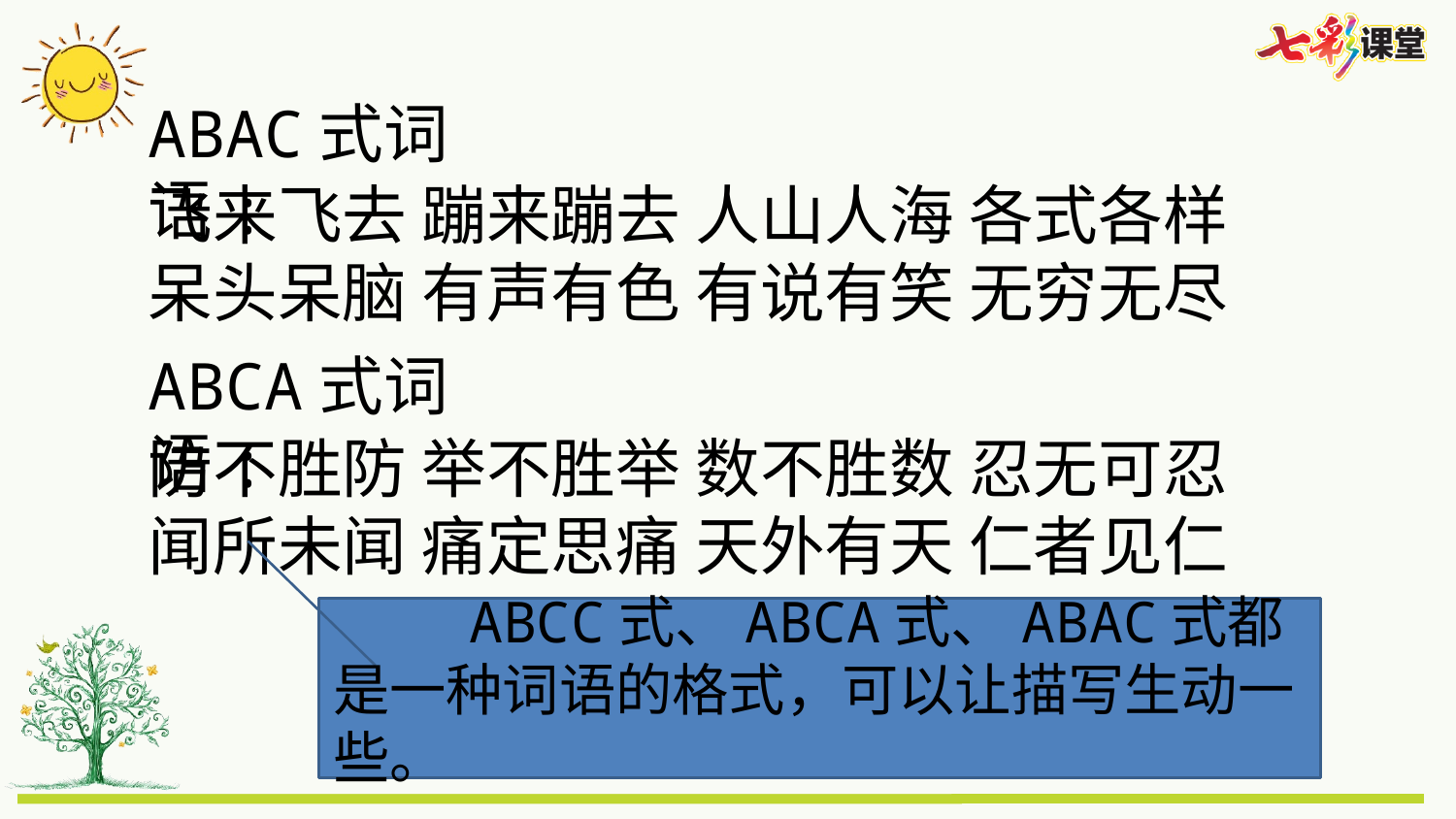

ABAC式词语:
飞来飞去 蹦来蹦去 人山人海 各式各样
呆头呆脑 有声有色 有说有笑 无穷无尽
ABCA式词语:
防不胜防 举不胜举 数不胜数 忍无可忍
闻所未闻 痛定思痛 天外有天 仁者见仁
    ABCC式、ABCA式、ABAC式都是一种词语的格式，可以让描写生动一些。